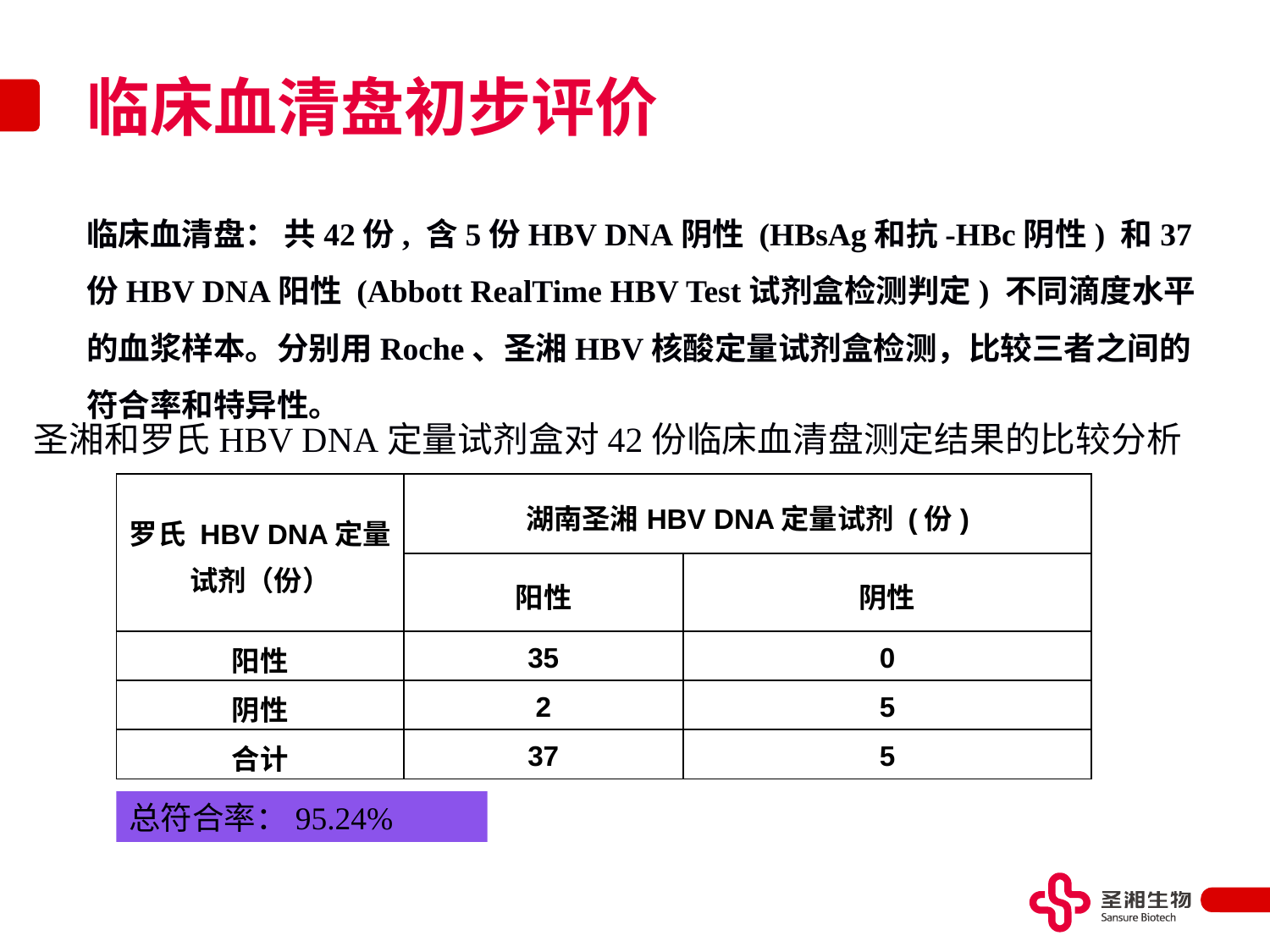

# 临床血清盘初步评价
临床血清盘： 共42份, 含5份HBV DNA阴性 (HBsAg和抗-HBc阴性) 和37份HBV DNA阳性 (Abbott RealTime HBV Test试剂盒检测判定) 不同滴度水平的血浆样本。分别用Roche、圣湘HBV核酸定量试剂盒检测，比较三者之间的符合率和特异性。
圣湘和罗氏HBV DNA定量试剂盒对42份临床血清盘测定结果的比较分析
| 罗氏 HBV DNA定量试剂（份） | 湖南圣湘HBV DNA定量试剂 (份) |  |
| --- | --- | --- |
|  | 阳性 | 阴性 |
| 阳性 | 35 | 0 |
| 阴性 | 2 | 5 |
| 合计 | 37 | 5 |
总符合率：95.24%